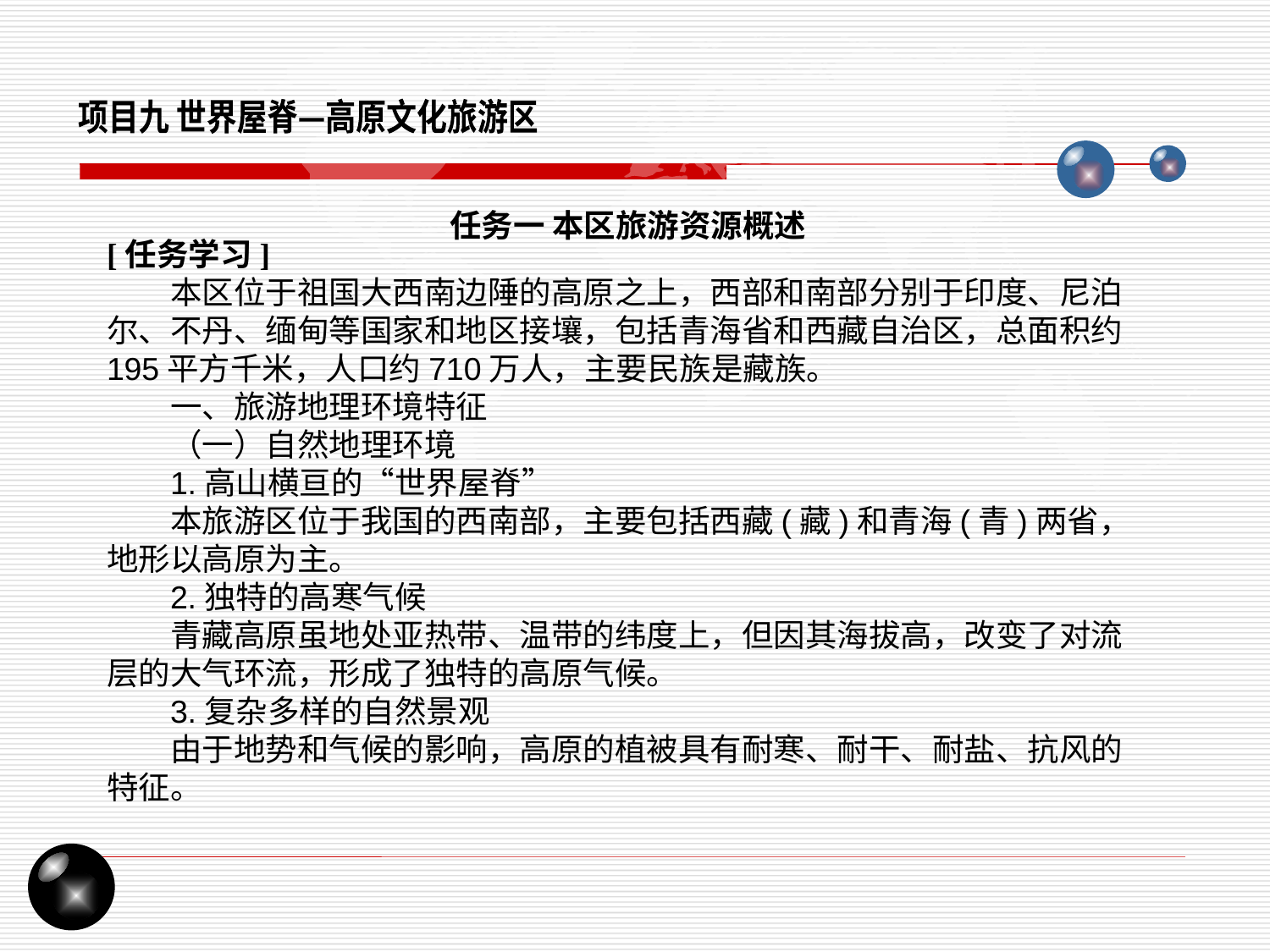

项目九 世界屋脊—高原文化旅游区
任务一 本区旅游资源概述

[任务学习]
本区位于祖国大西南边陲的高原之上，西部和南部分别于印度、尼泊尔、不丹、缅甸等国家和地区接壤，包括青海省和西藏自治区，总面积约195平方千米，人口约710万人，主要民族是藏族。
一、旅游地理环境特征
（一）自然地理环境
1.高山横亘的“世界屋脊”
本旅游区位于我国的西南部，主要包括西藏(藏)和青海(青)两省，地形以高原为主。
2.独特的高寒气候
青藏高原虽地处亚热带、温带的纬度上，但因其海拔高，改变了对流层的大气环流，形成了独特的高原气候。
3.复杂多样的自然景观
由于地势和气候的影响，高原的植被具有耐寒、耐干、耐盐、抗风的特征。